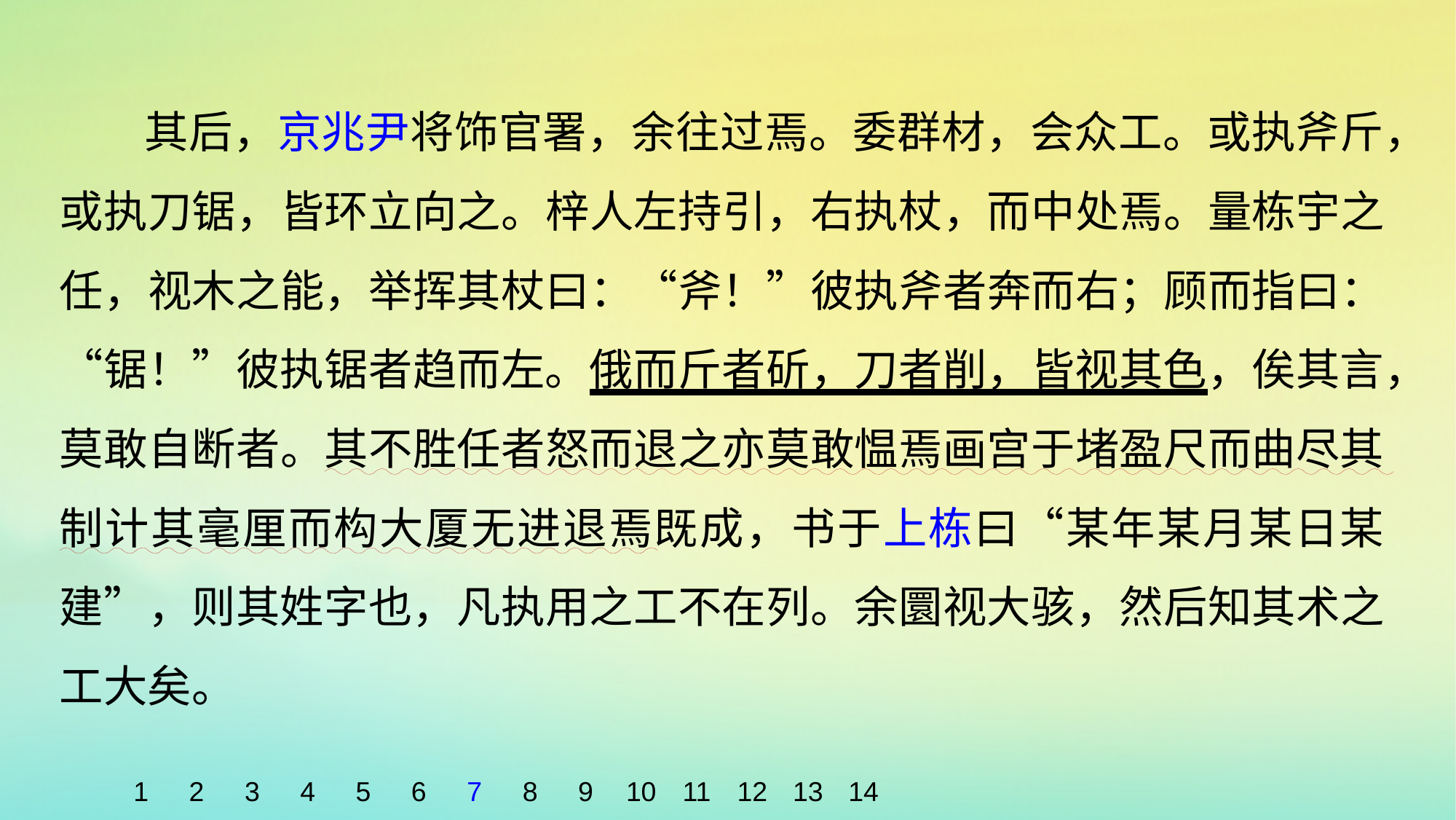

其后，京兆尹将饰官署，余往过焉。委群材，会众工。或执斧斤，或执刀锯，皆环立向之。梓人左持引，右执杖，而中处焉。量栋宇之任，视木之能，举挥其杖曰：“斧！”彼执斧者奔而右；顾而指曰：“锯！”彼执锯者趋而左。俄而斤者斫，刀者削，皆视其色，俟其言，莫敢自断者。其不胜任者怒而退之亦莫敢愠焉画宫于堵盈尺而曲尽其制计其毫厘而构大厦无进退焉既成，书于上栋曰“某年某月某日某建”，则其姓字也，凡执用之工不在列。余圜视大骇，然后知其术之工大矣。
1
2
3
4
5
6
7
8
9
10
11
12
13
14